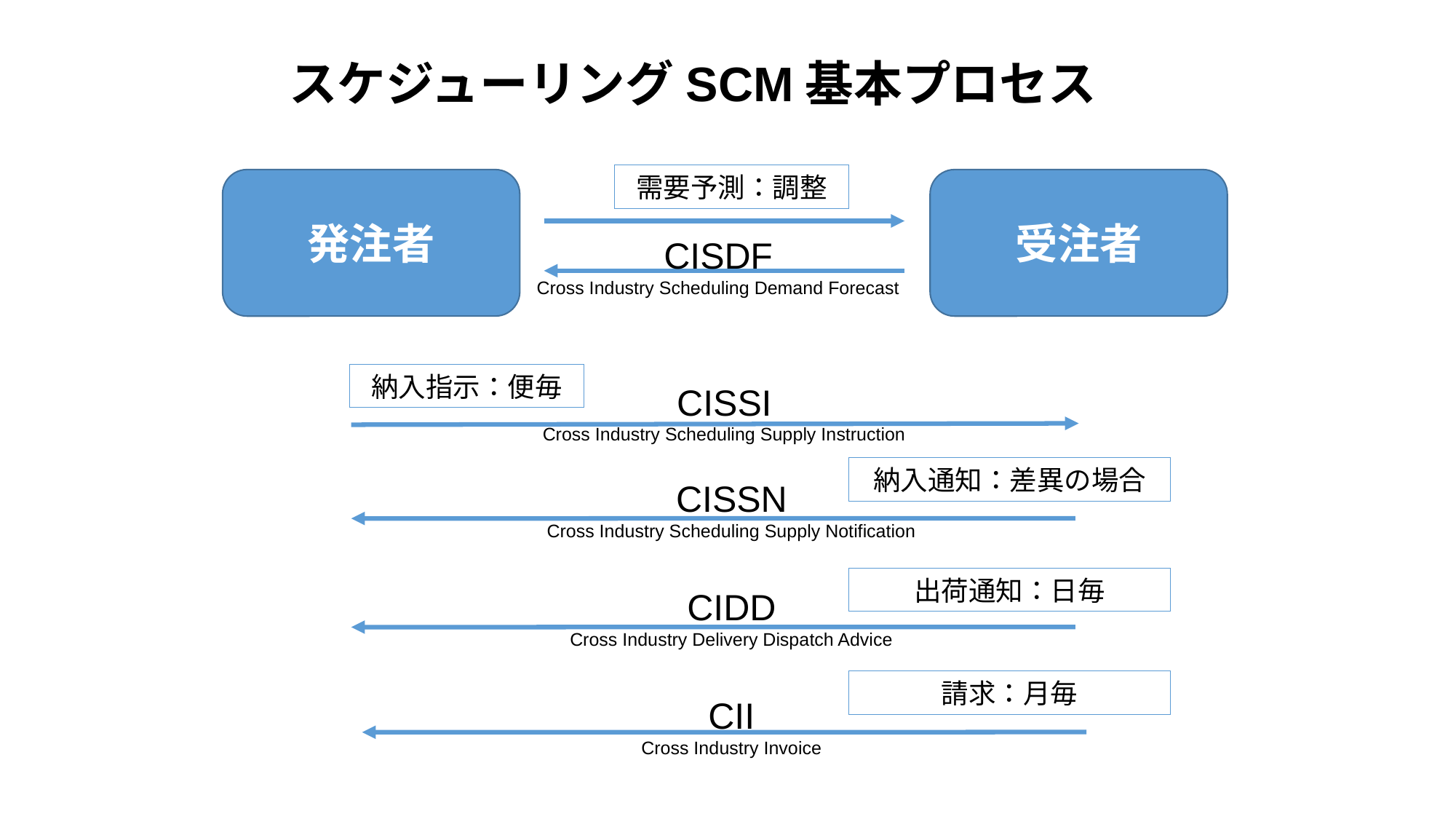

スケジューリングSCM基本プロセス
需要予測：調整
受注者
発注者
CISDF
Cross Industry Scheduling Demand Forecast
納入指示：便毎
CISSI
Cross Industry Scheduling Supply Instruction
納入通知：差異の場合
CISSN
Cross Industry Scheduling Supply Notification
出荷通知：日毎
CIDD
Cross Industry Delivery Dispatch Advice
請求：月毎
CII
Cross Industry Invoice